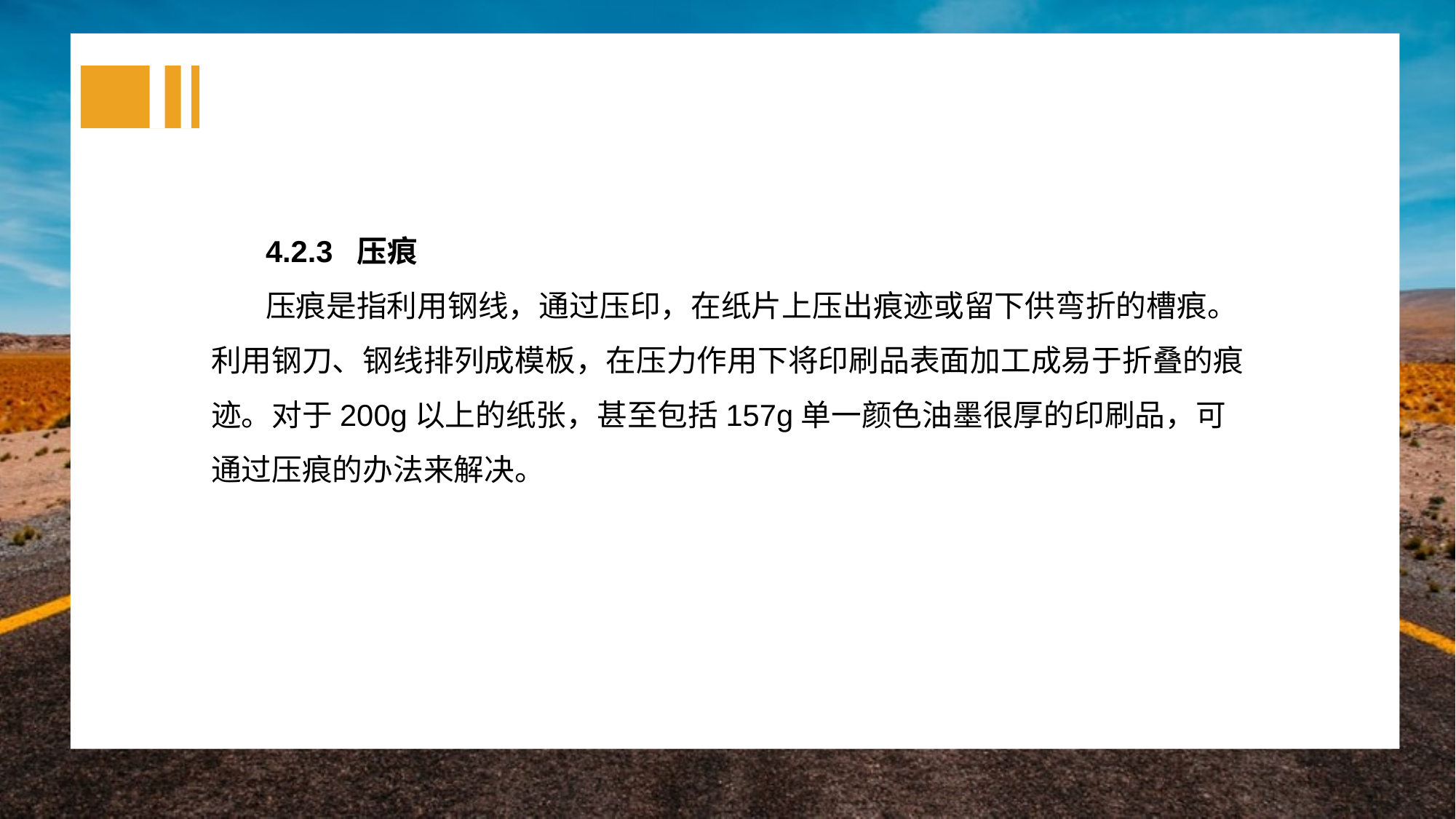

4.2.3  压痕
压痕是指利用钢线，通过压印，在纸片上压出痕迹或留下供弯折的槽痕。利用钢刀、钢线排列成模板，在压力作用下将印刷品表面加工成易于折叠的痕迹。对于200g以上的纸张，甚至包括157g单一颜色油墨很厚的印刷品，可通过压痕的办法来解决。